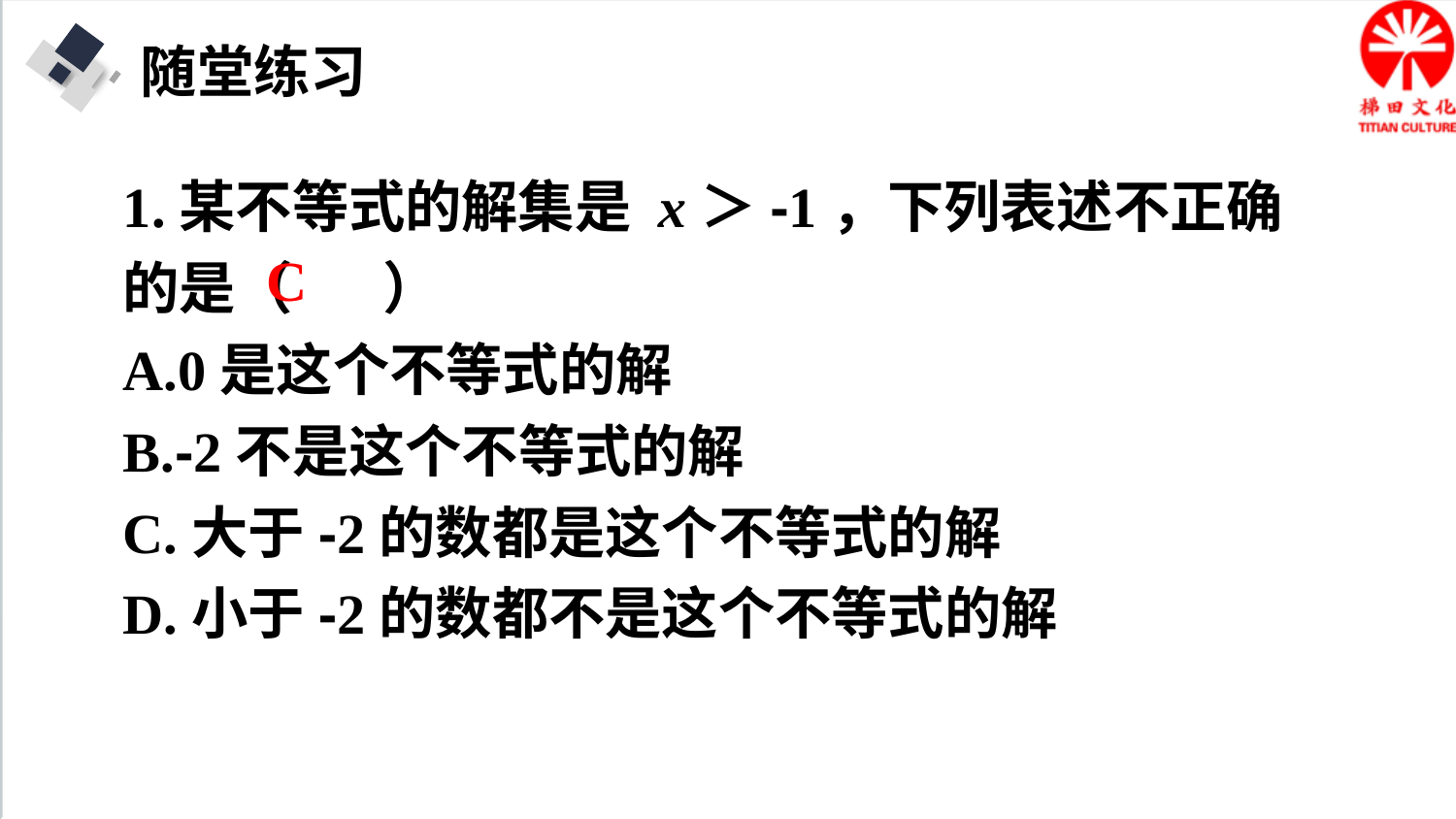

随堂练习
1.某不等式的解集是 x＞-1，下列表述不正确的是（       ）
A.0是这个不等式的解
B.-2不是这个不等式的解
C.大于-2的数都是这个不等式的解
D.小于-2的数都不是这个不等式的解
C